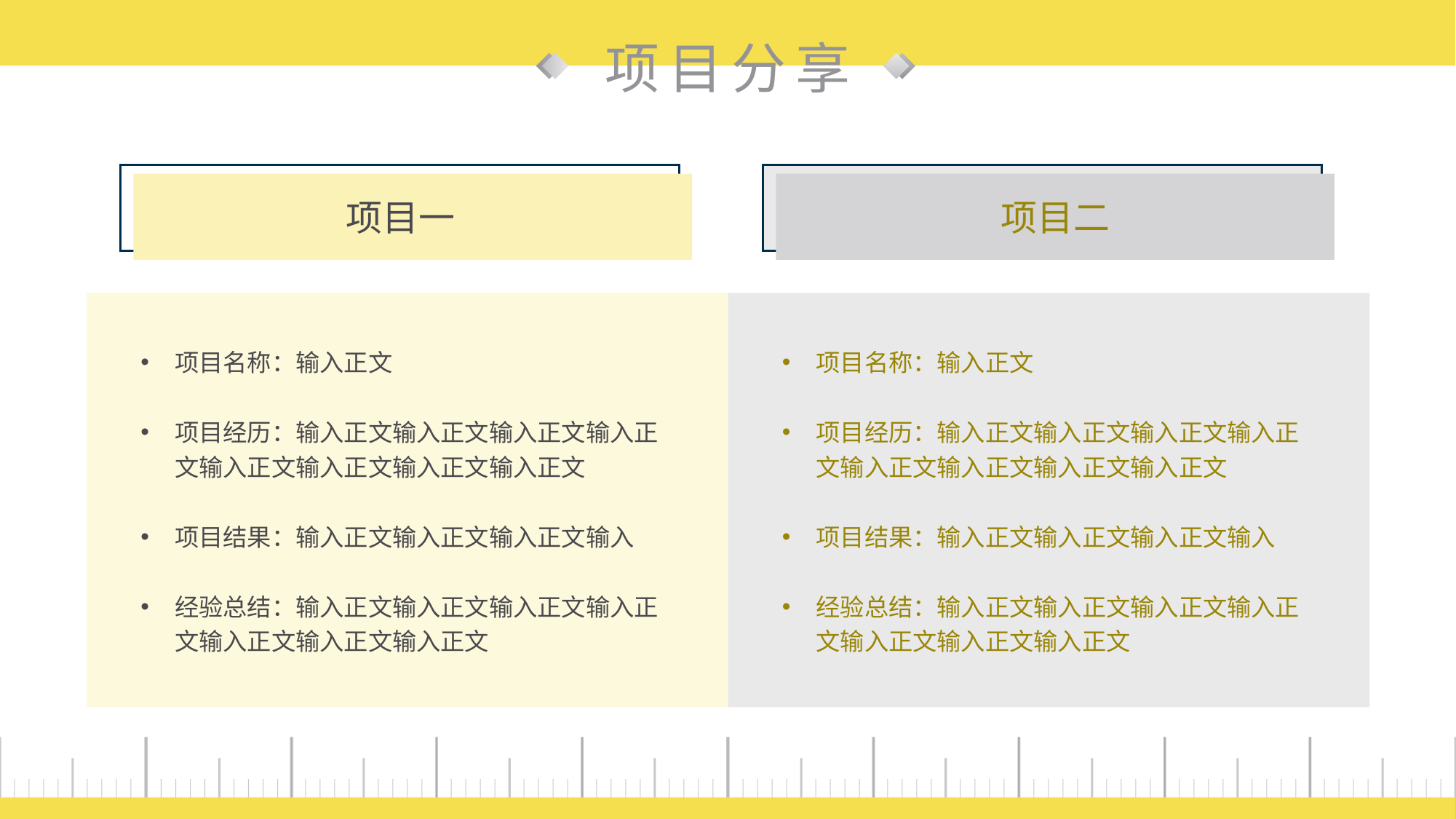

项目分享

项目二
项目一

项目名称：输入正文

项目经历：输入正文输入正文输入正文输入正文输入正文输入正文输入正文输入正文

项目结果：输入正文输入正文输入正文输入

经验总结：输入正文输入正文输入正文输入正文输入正文输入正文输入正文
项目名称：输入正文

项目经历：输入正文输入正文输入正文输入正文输入正文输入正文输入正文输入正文

项目结果：输入正文输入正文输入正文输入

经验总结：输入正文输入正文输入正文输入正文输入正文输入正文输入正文